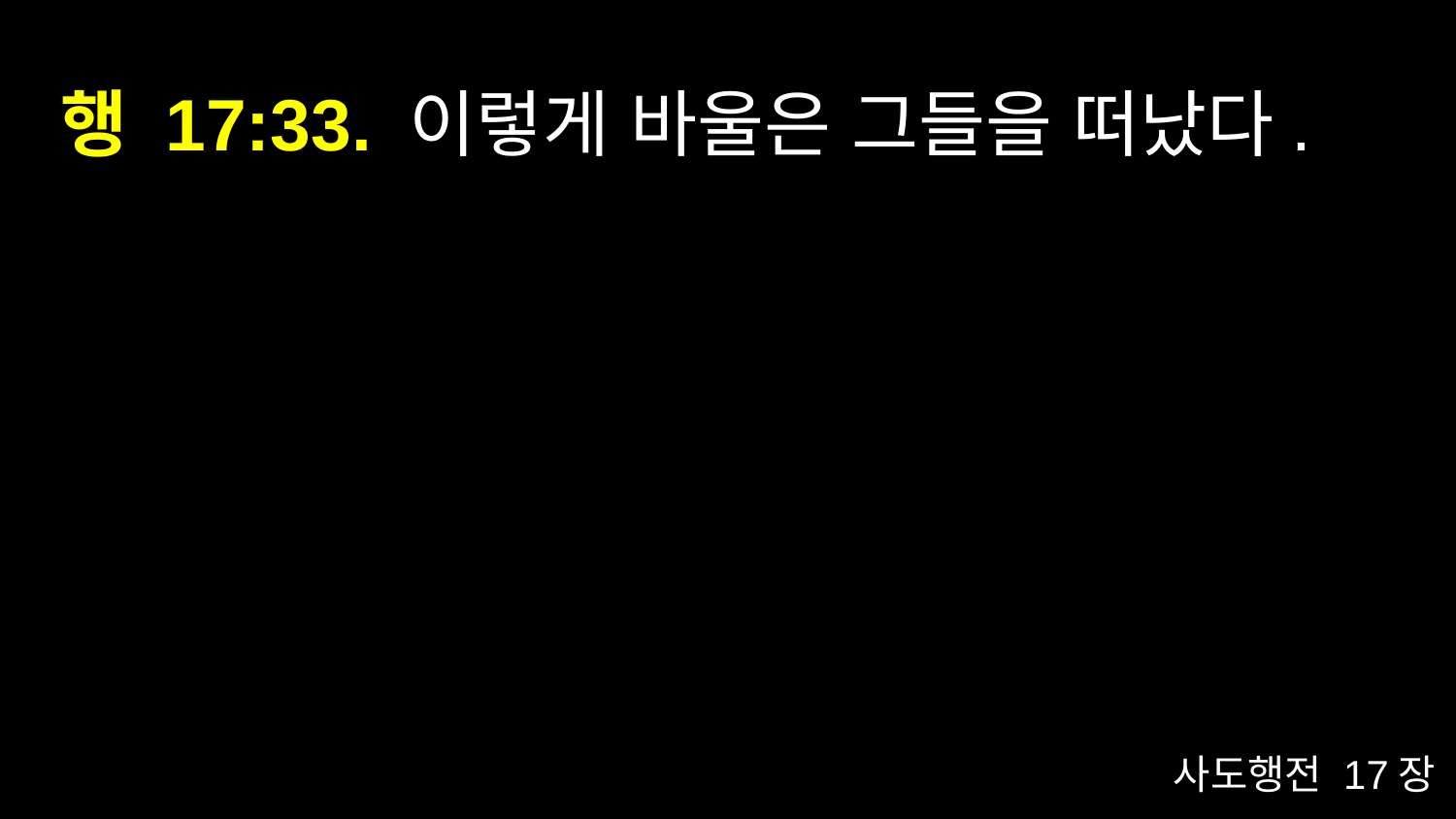

# 행 17:33. 이렇게 바울은 그들을 떠났다.
사도행전 17장